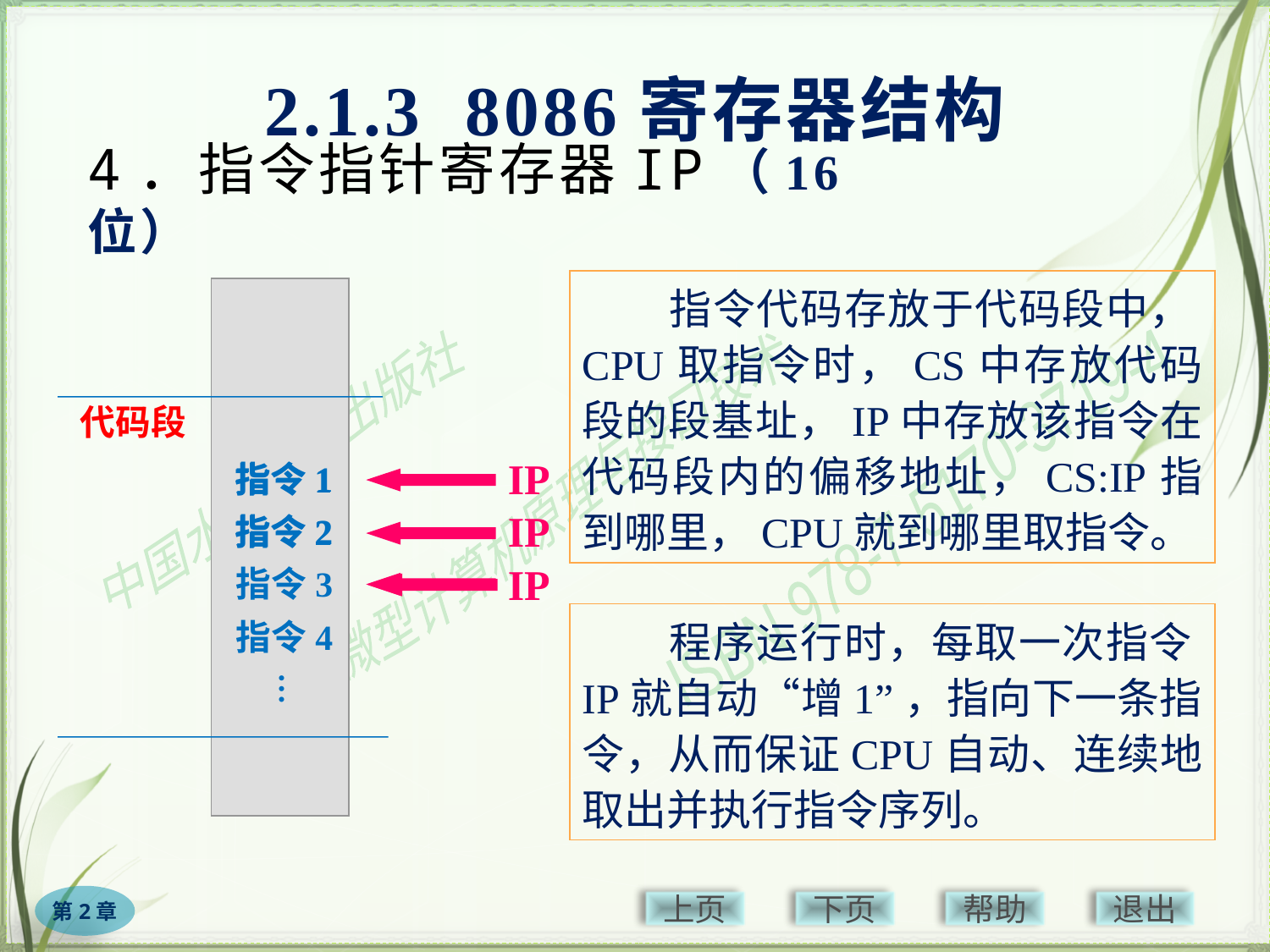

2.1.3  8086寄存器结构
# 4．指令指针寄存器IP（16位）
　　指令代码存放于代码段中，CPU取指令时，CS中存放代码段的段基址，IP中存放该指令在代码段内的偏移地址，CS:IP指到哪里，CPU就到哪里取指令。

代码段

指令1
指令2
指令3
指令4

…
IP
指令1

IP
指令2

IP

　　程序运行时，每取一次指令IP就自动“增1”，指向下一条指令，从而保证CPU自动、连续地取出并执行指令序列。